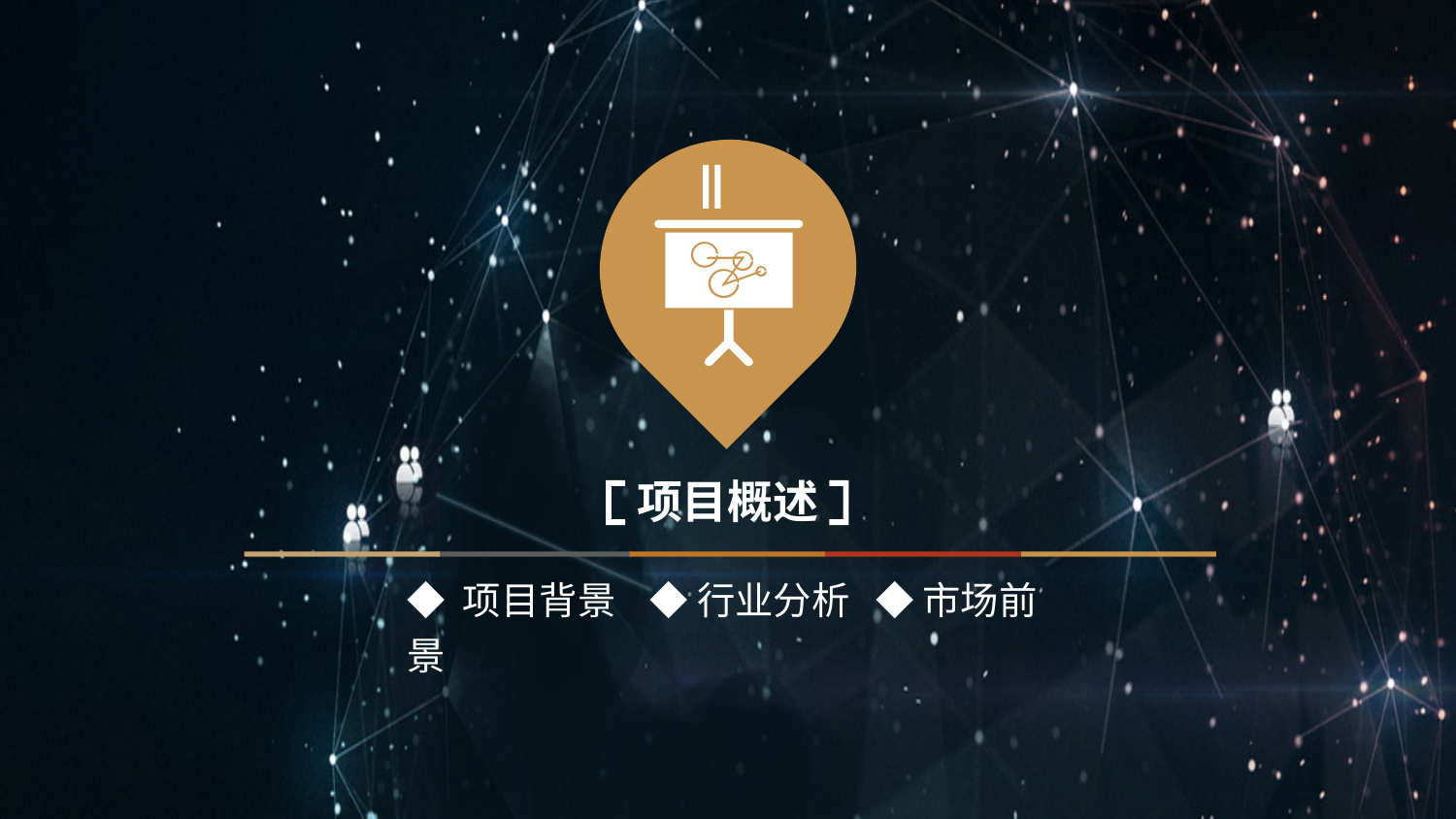

Ⅱ

项目概述

◆ 项目背景    ◆ 行业分析   ◆ 市场前景